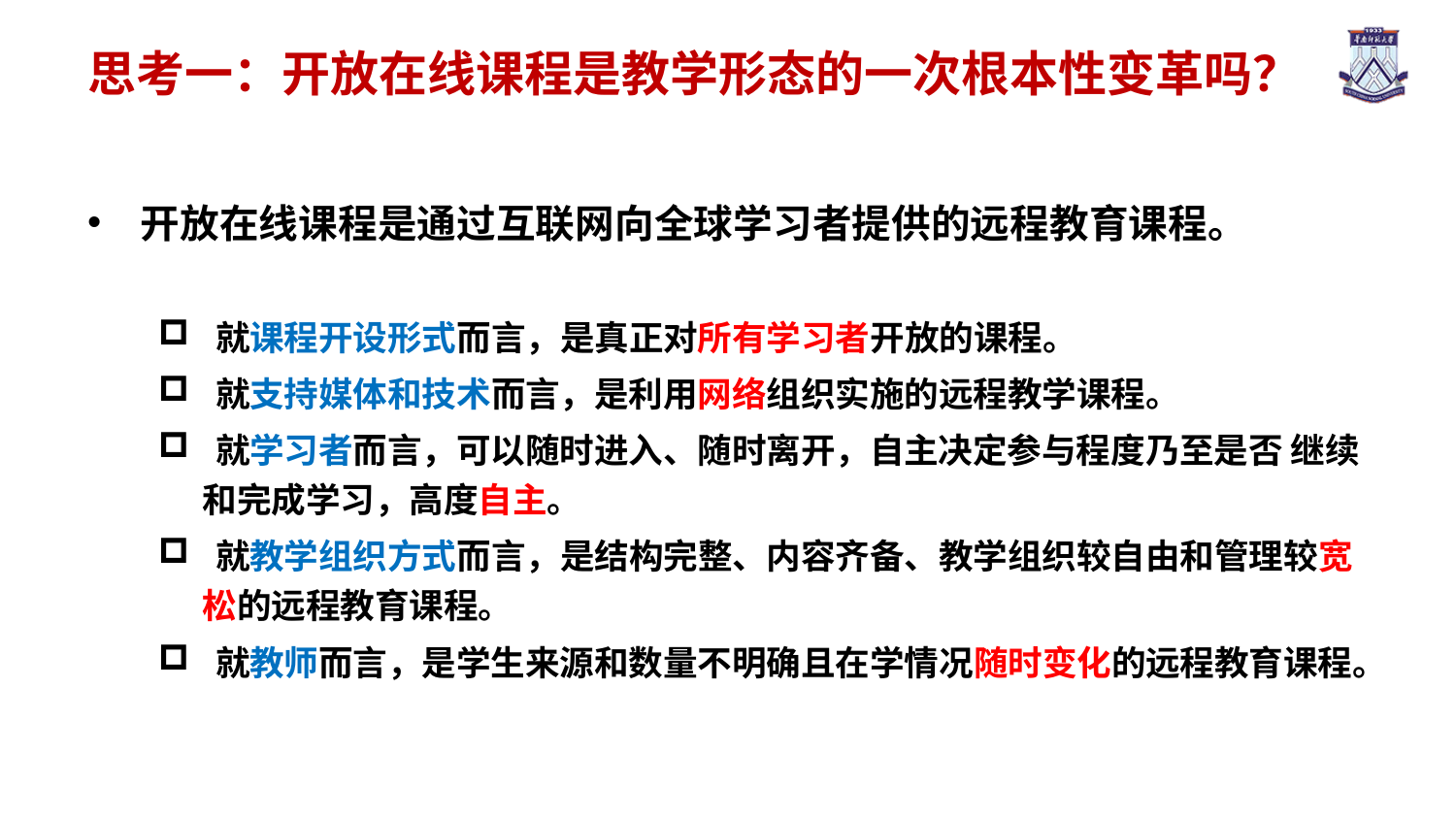

# 思考一：开放在线课程是教学形态的一次根本性变革吗？
开放在线课程是通过互联网向全球学习者提供的远程教育课程。

 就课程开设形式而言，是真正对所有学习者开放的课程。
 就支持媒体和技术而言，是利用网络组织实施的远程教学课程。
 就学习者而言，可以随时进入、随时离开，自主决定参与程度乃至是否 继续和完成学习，高度自主。
 就教学组织方式而言，是结构完整、内容齐备、教学组织较自由和管理较宽松的远程教育课程。
 就教师而言，是学生来源和数量不明确且在学情况随时变化的远程教育课程。